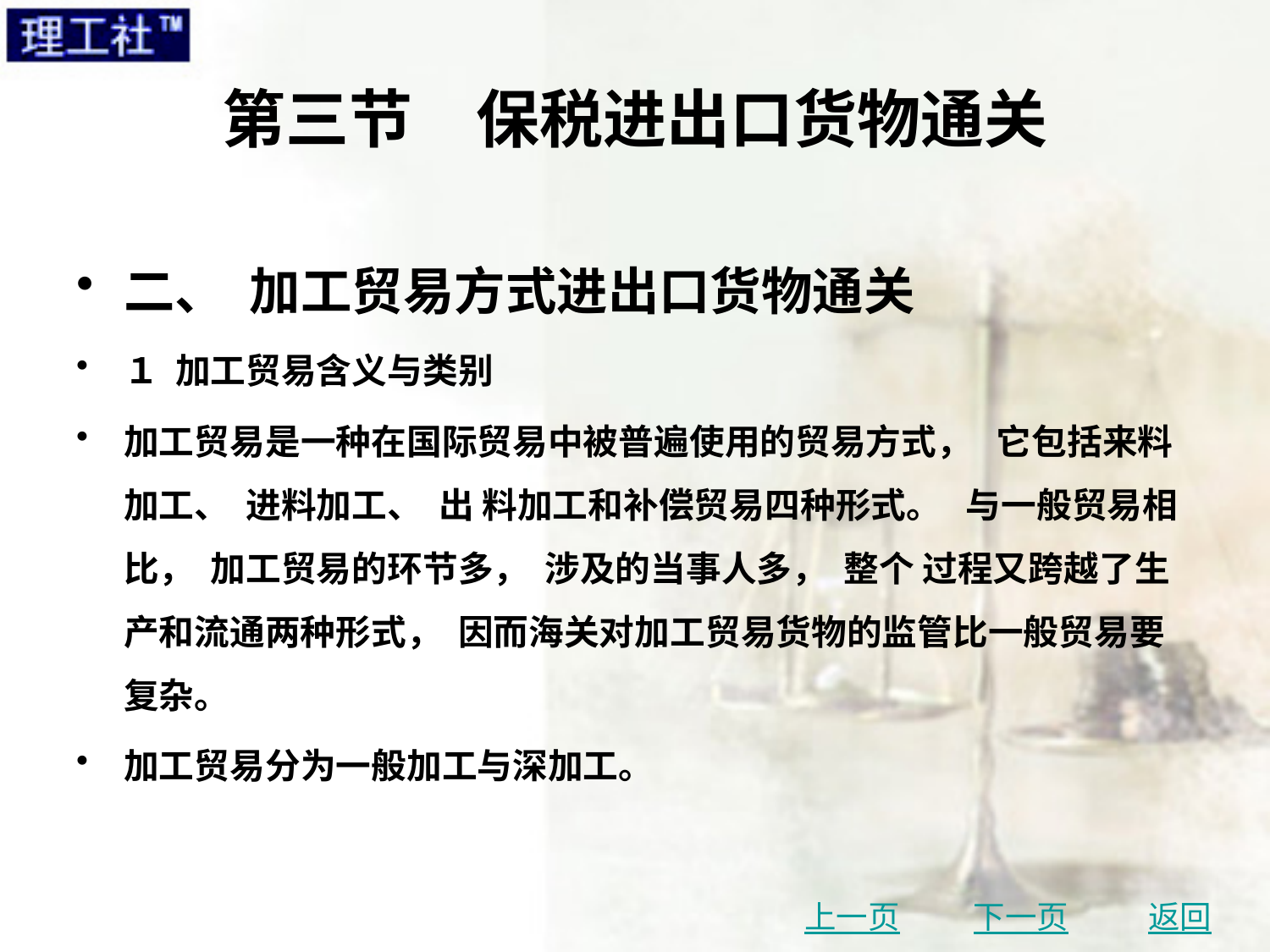

# 第三节　保税进出口货物通关
二、  加工贸易方式进出口货物通关
１  加工贸易含义与类别
加工贸易是一种在国际贸易中被普遍使用的贸易方式，   它包括来料加工、  进料加工、  出 料加工和补偿贸易四种形式。   与一般贸易相比，  加工贸易的环节多，  涉及的当事人多，  整个 过程又跨越了生产和流通两种形式，  因而海关对加工贸易货物的监管比一般贸易要复杂。
加工贸易分为一般加工与深加工。
上一页
下一页
返回